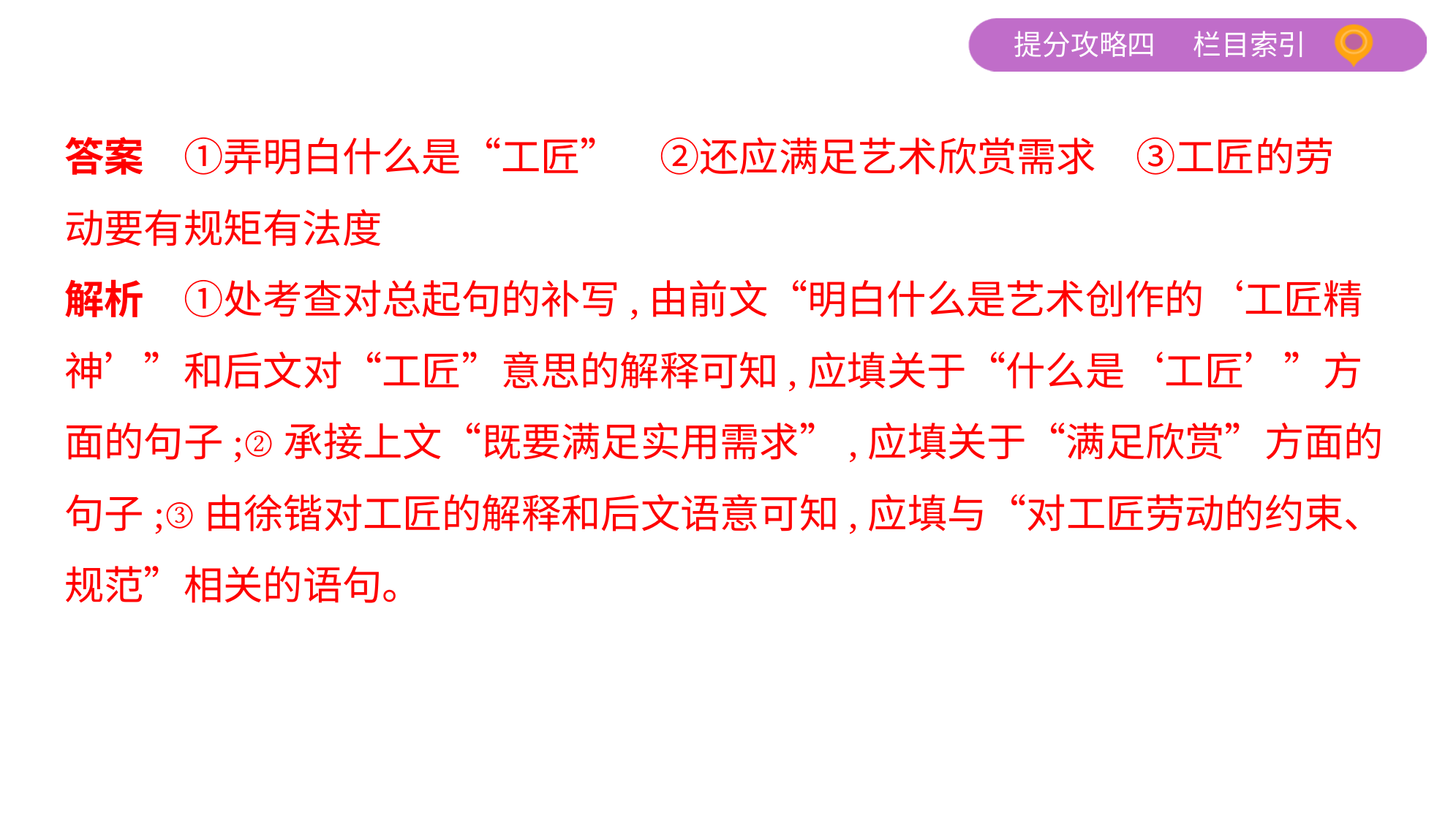

答案　①弄明白什么是“工匠”　②还应满足艺术欣赏需求　③工匠的劳
动要有规矩有法度
解析　①处考查对总起句的补写,由前文“明白什么是艺术创作的‘工匠精
神’”和后文对“工匠”意思的解释可知,应填关于“什么是‘工匠’”方
面的句子;②承接上文“既要满足实用需求”,应填关于“满足欣赏”方面的
句子;③由徐锴对工匠的解释和后文语意可知,应填与“对工匠劳动的约束、
规范”相关的语句。